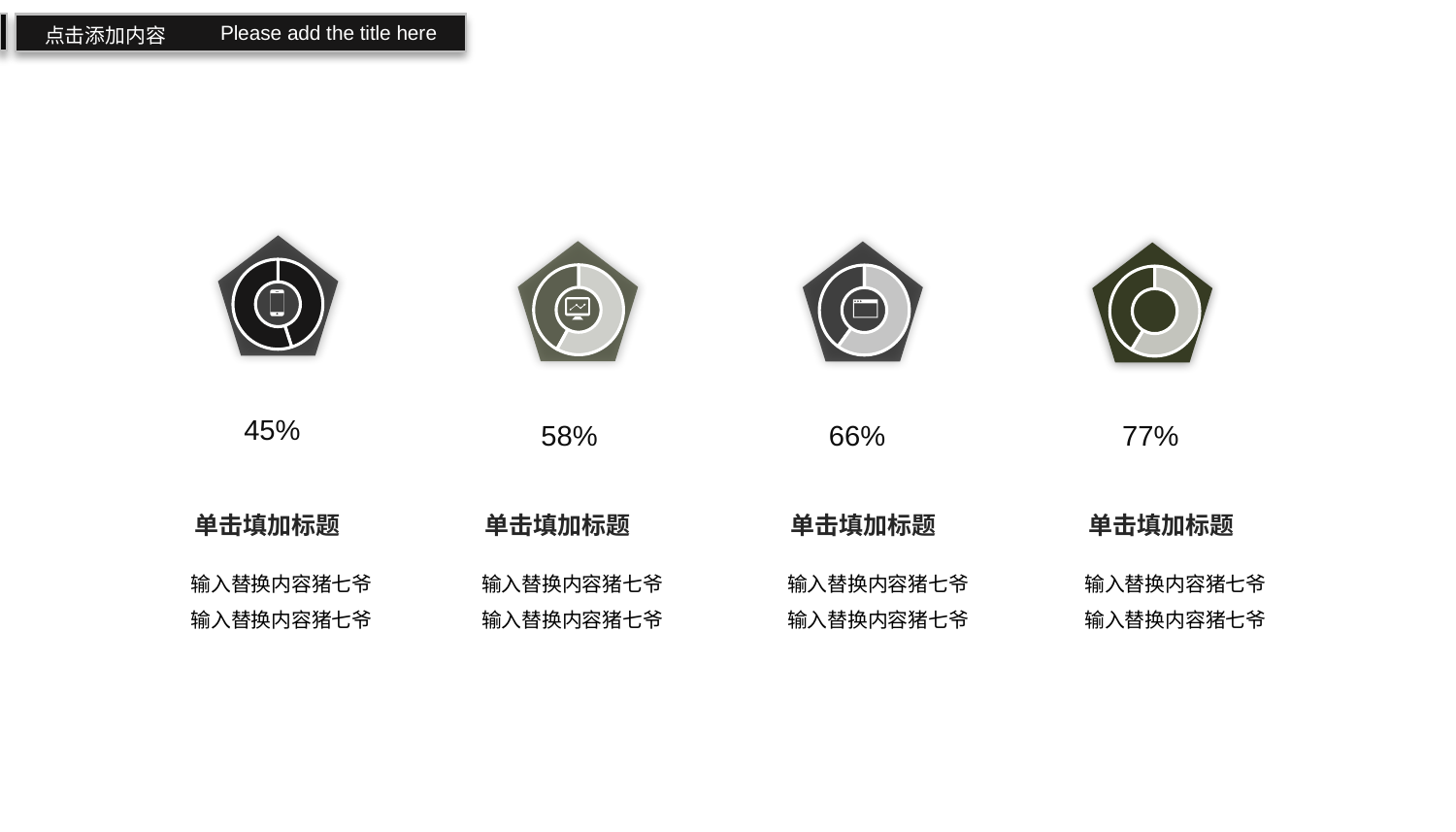

Please add the title here

点击添加内容

### Chart

| Category | 销售额 |
|---|---|
| 第一季度 | 45.0 |
| 第二季度 | 55.0 |

### Chart

| Category | 销售额 |
|---|---|
| 第一季度 | 58.0 |
| 第二季度 | 42.0 |

### Chart

| Category | 销售额 |
|---|---|
| 第一季度 | 66.0 |
| 第二季度 | 44.0 |

### Chart

| Category | 销售额 |
|---|---|
| 第一季度 | 78.0 |
| 第二季度 | 55.0 |
45%
58%
77%
66%
单击填加标题
单击填加标题
单击填加标题
单击填加标题
输入替换内容猪七爷
输入替换内容猪七爷
输入替换内容猪七爷
输入替换内容猪七爷
输入替换内容猪七爷
输入替换内容猪七爷
输入替换内容猪七爷
输入替换内容猪七爷